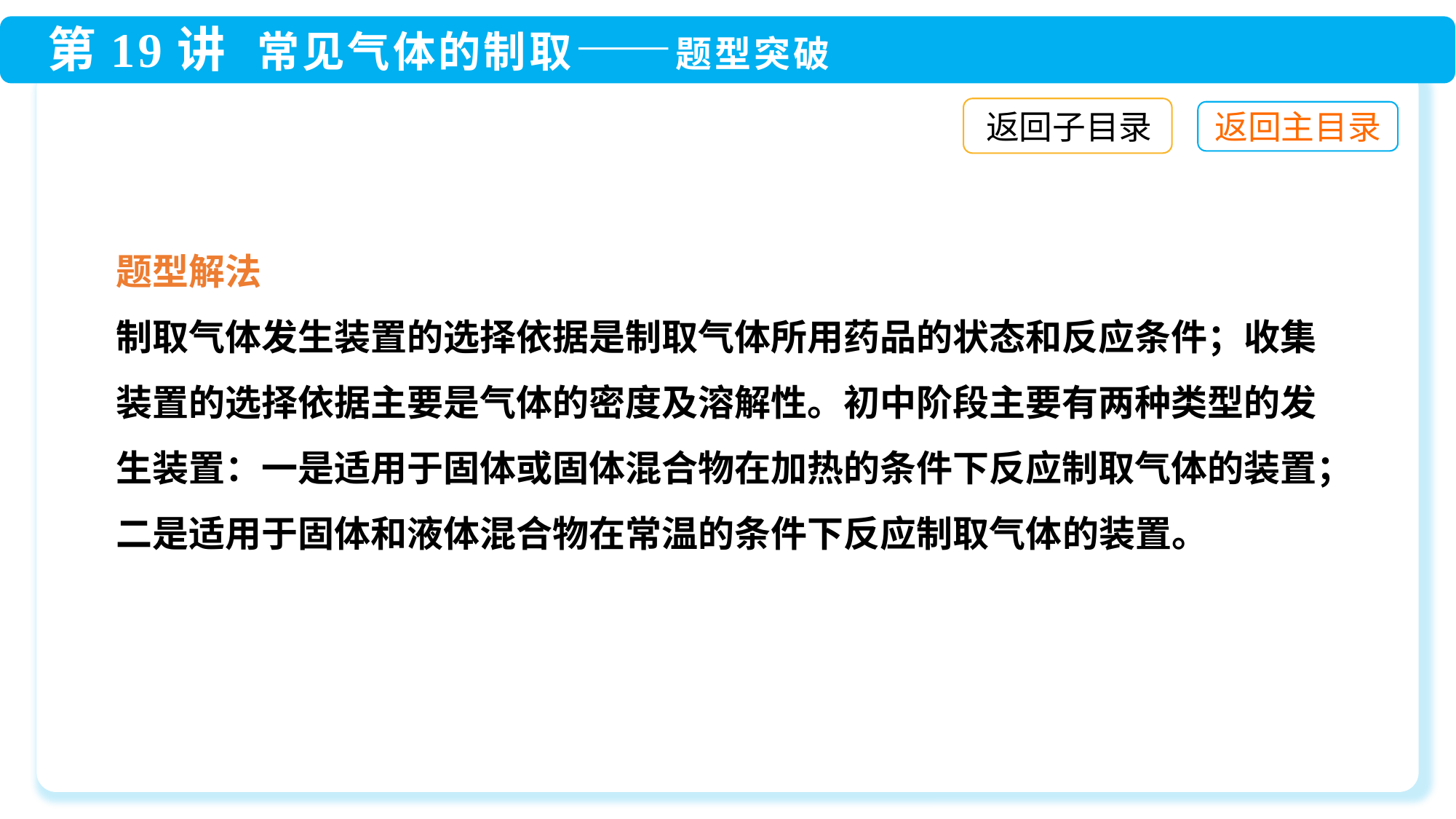

返回子目录
题型解法
制取气体发生装置的选择依据是制取气体所用药品的状态和反应条件；收集装置的选择依据主要是气体的密度及溶解性。初中阶段主要有两种类型的发生装置：一是适用于固体或固体混合物在加热的条件下反应制取气体的装置；二是适用于固体和液体混合物在常温的条件下反应制取气体的装置。